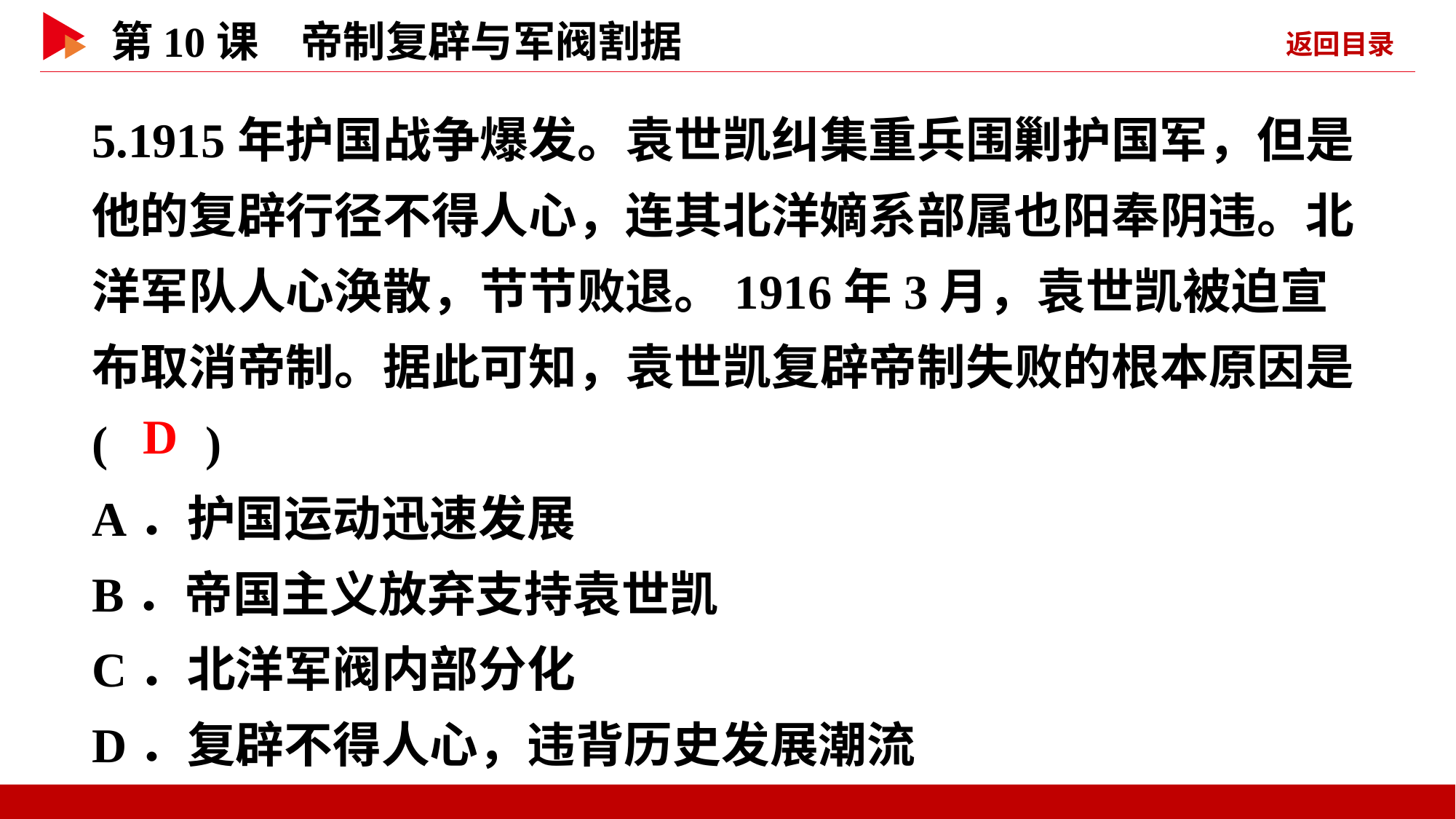

5.1915年护国战争爆发。袁世凯纠集重兵围剿护国军，但是他的复辟行径不得人心，连其北洋嫡系部属也阳奉阴违。北洋军队人心涣散，节节败退。1916年3月，袁世凯被迫宣布取消帝制。据此可知，袁世凯复辟帝制失败的根本原因是(        )
A．护国运动迅速发展
B．帝国主义放弃支持袁世凯
C．北洋军阀内部分化
D．复辟不得人心，违背历史发展潮流
   D